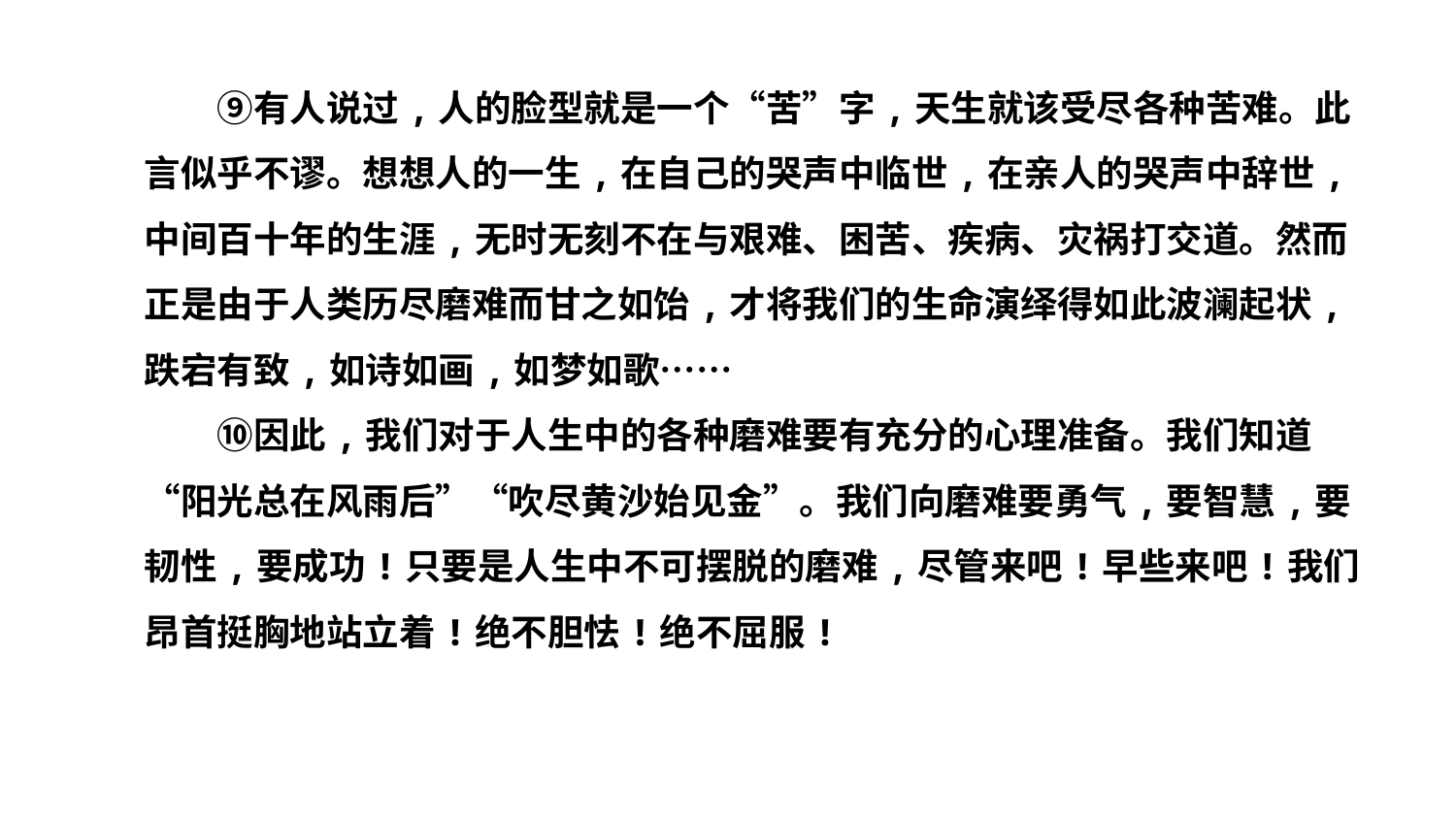

⑨有人说过,人的脸型就是一个“苦”字,天生就该受尽各种苦难。此言似乎不谬。想想人的一生,在自己的哭声中临世,在亲人的哭声中辞世,中间百十年的生涯,无时无刻不在与艰难、困苦、疾病、灾祸打交道。然而正是由于人类历尽磨难而甘之如饴,才将我们的生命演绎得如此波澜起状,跌宕有致,如诗如画,如梦如歌……
　　⑩因此,我们对于人生中的各种磨难要有充分的心理准备。我们知道“阳光总在风雨后”“吹尽黄沙始见金”。我们向磨难要勇气,要智慧,要韧性,要成功!只要是人生中不可摆脱的磨难,尽管来吧!早些来吧!我们昂首挺胸地站立着!绝不胆怯!绝不屈服!